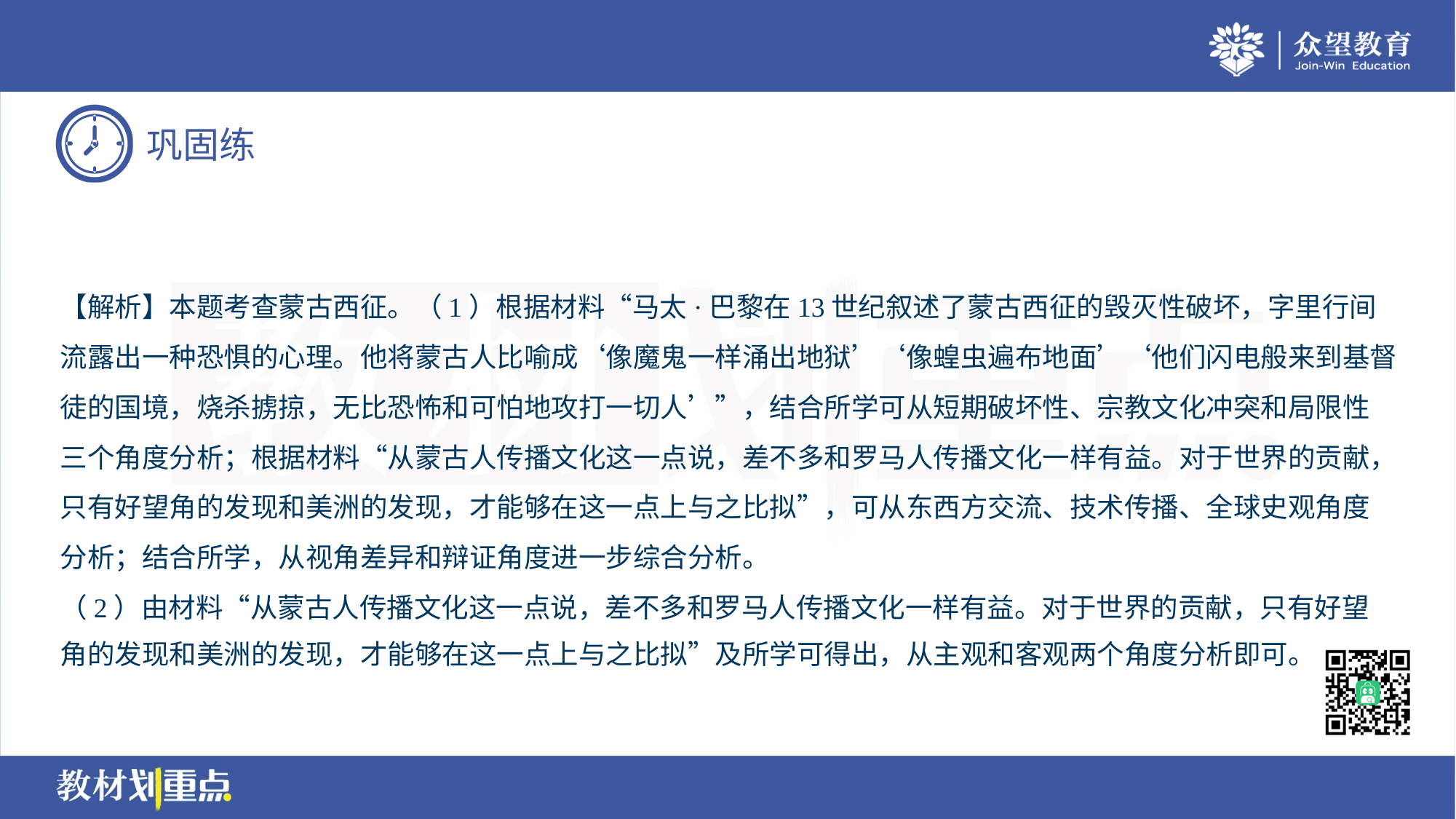

【解析】本题考查蒙古西征。（1）根据材料“马太·巴黎在13世纪叙述了蒙古西征的毁灭性破坏，字里行间
流露出一种恐惧的心理。他将蒙古人比喻成‘像魔鬼一样涌出地狱’‘像蝗虫遍布地面’‘他们闪电般来到基督
徒的国境，烧杀掳掠，无比恐怖和可怕地攻打一切人’”，结合所学可从短期破坏性、宗教文化冲突和局限性
三个角度分析；根据材料“从蒙古人传播文化这一点说，差不多和罗马人传播文化一样有益。对于世界的贡献，
只有好望角的发现和美洲的发现，才能够在这一点上与之比拟”，可从东西方交流、技术传播、全球史观角度
分析；结合所学，从视角差异和辩证角度进一步综合分析。
（2）由材料“从蒙古人传播文化这一点说，差不多和罗马人传播文化一样有益。对于世界的贡献，只有好望
角的发现和美洲的发现，才能够在这一点上与之比拟”及所学可得出，从主观和客观两个角度分析即可。